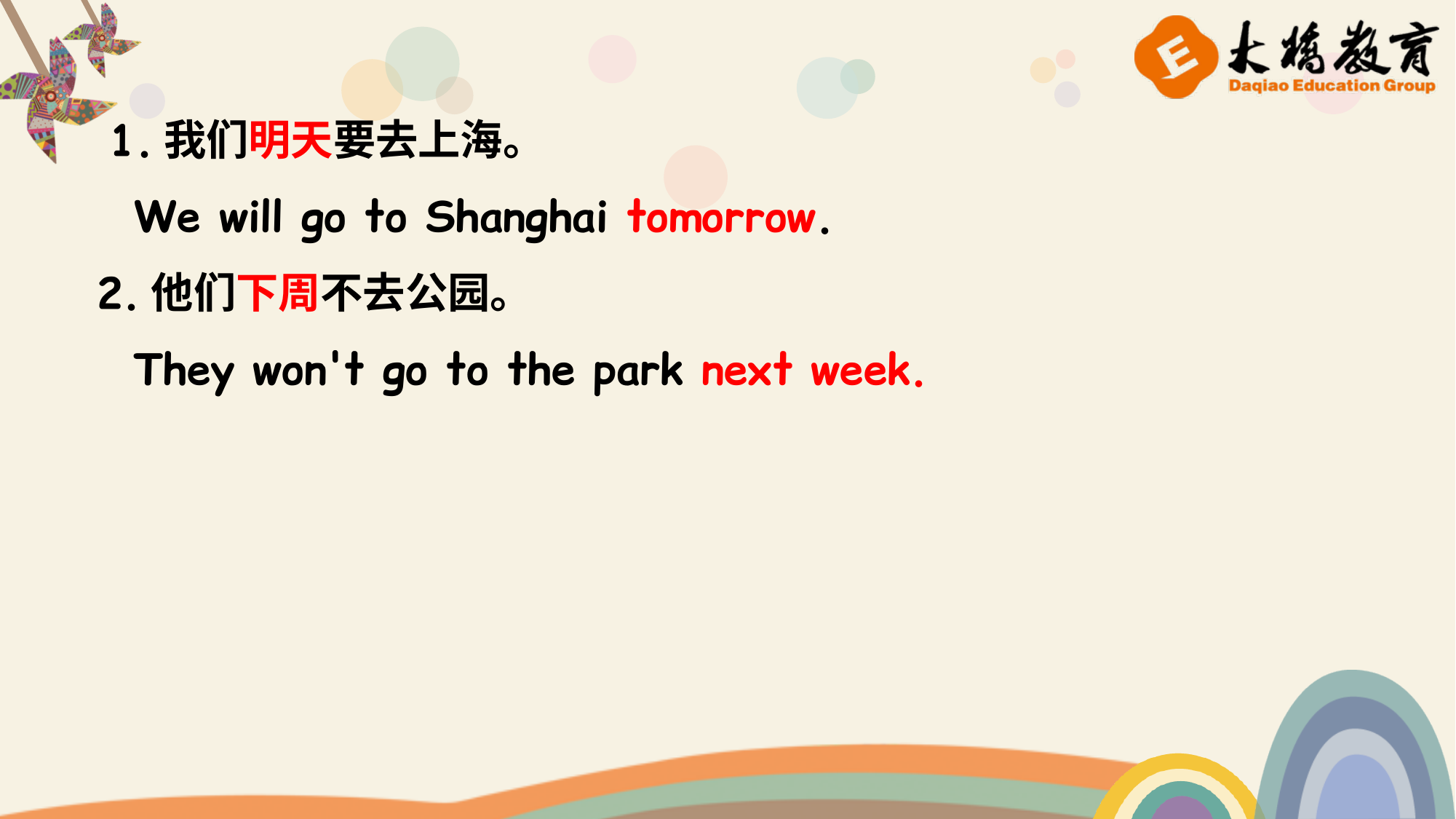

1.我们明天要去上海。
  We will go to Shanghai tomorrow.
2.他们下周不去公园。
  They won't go to the park next week.